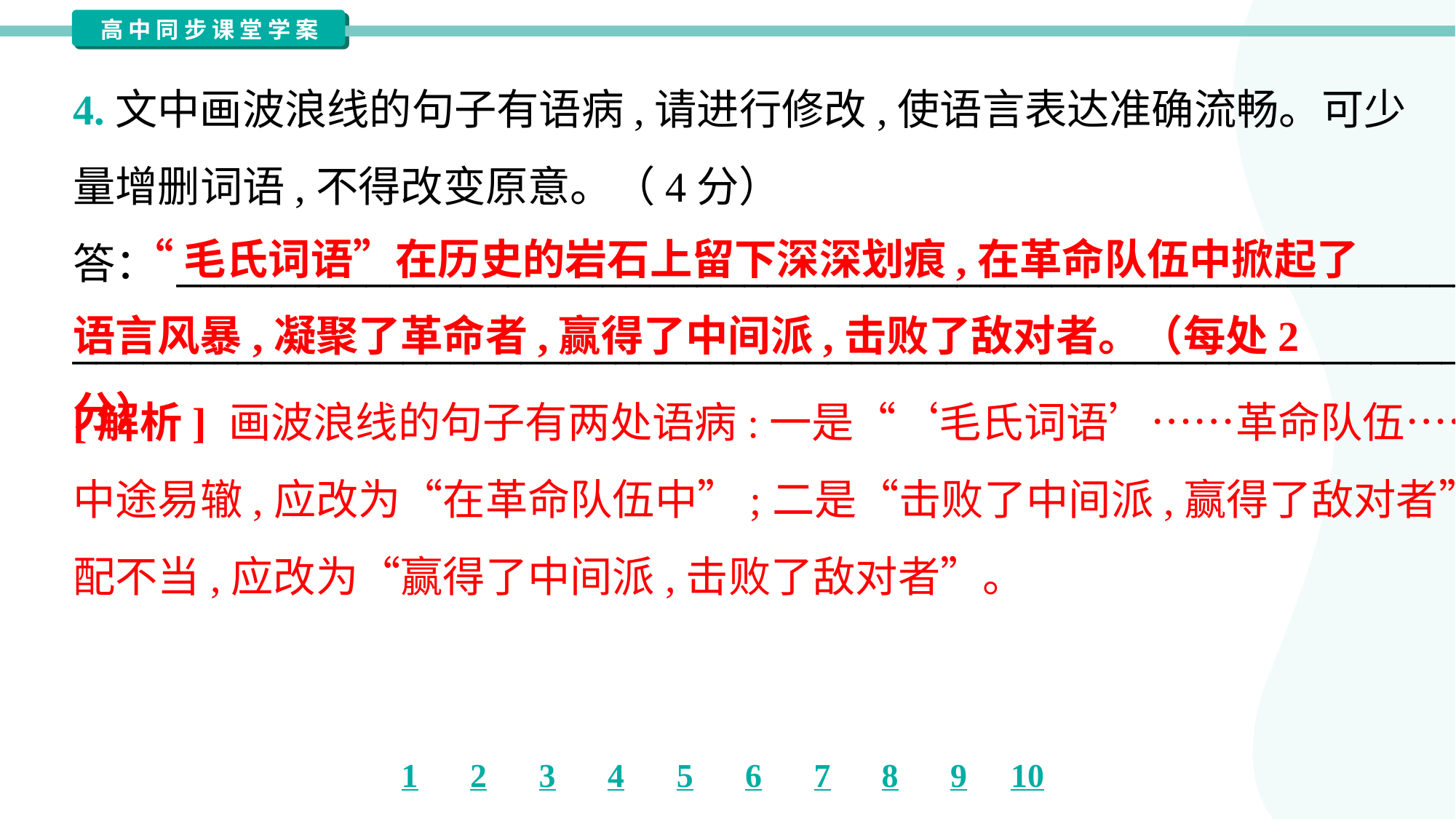

4.文中画波浪线的句子有语病,请进行修改,使语言表达准确流畅。可少
量增删词语,不得改变原意。（4分）
答： ________________________________________________________
____________________________________________________________
      “毛氏词语”在历史的岩石上留下深深划痕,在革命队伍中掀起了语言风暴,凝聚了革命者,赢得了中间派,击败了敌对者。（每处2分）
[解析] 画波浪线的句子有两处语病:一是“‘毛氏词语’……革命队伍……”
中途易辙,应改为“在革命队伍中”;二是“击败了中间派,赢得了敌对者”搭
配不当,应改为“赢得了中间派,击败了敌对者”。